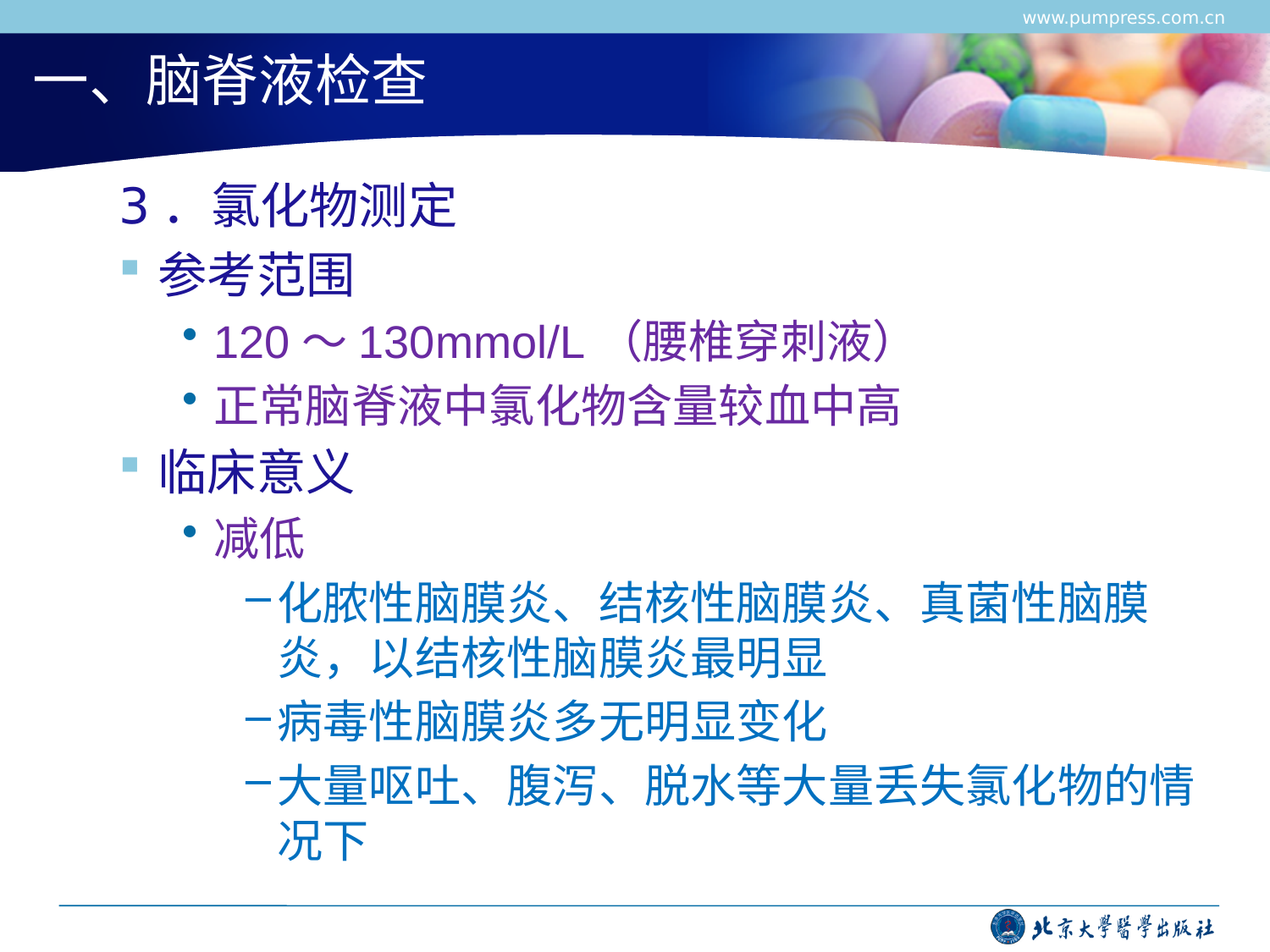

www.pumpress.com.cn
# 一、脑脊液检查
3．氯化物测定
参考范围
120～130mmol/L（腰椎穿刺液）
正常脑脊液中氯化物含量较血中高
临床意义
减低
化脓性脑膜炎、结核性脑膜炎、真菌性脑膜炎，以结核性脑膜炎最明显
病毒性脑膜炎多无明显变化
大量呕吐、腹泻、脱水等大量丢失氯化物的情况下